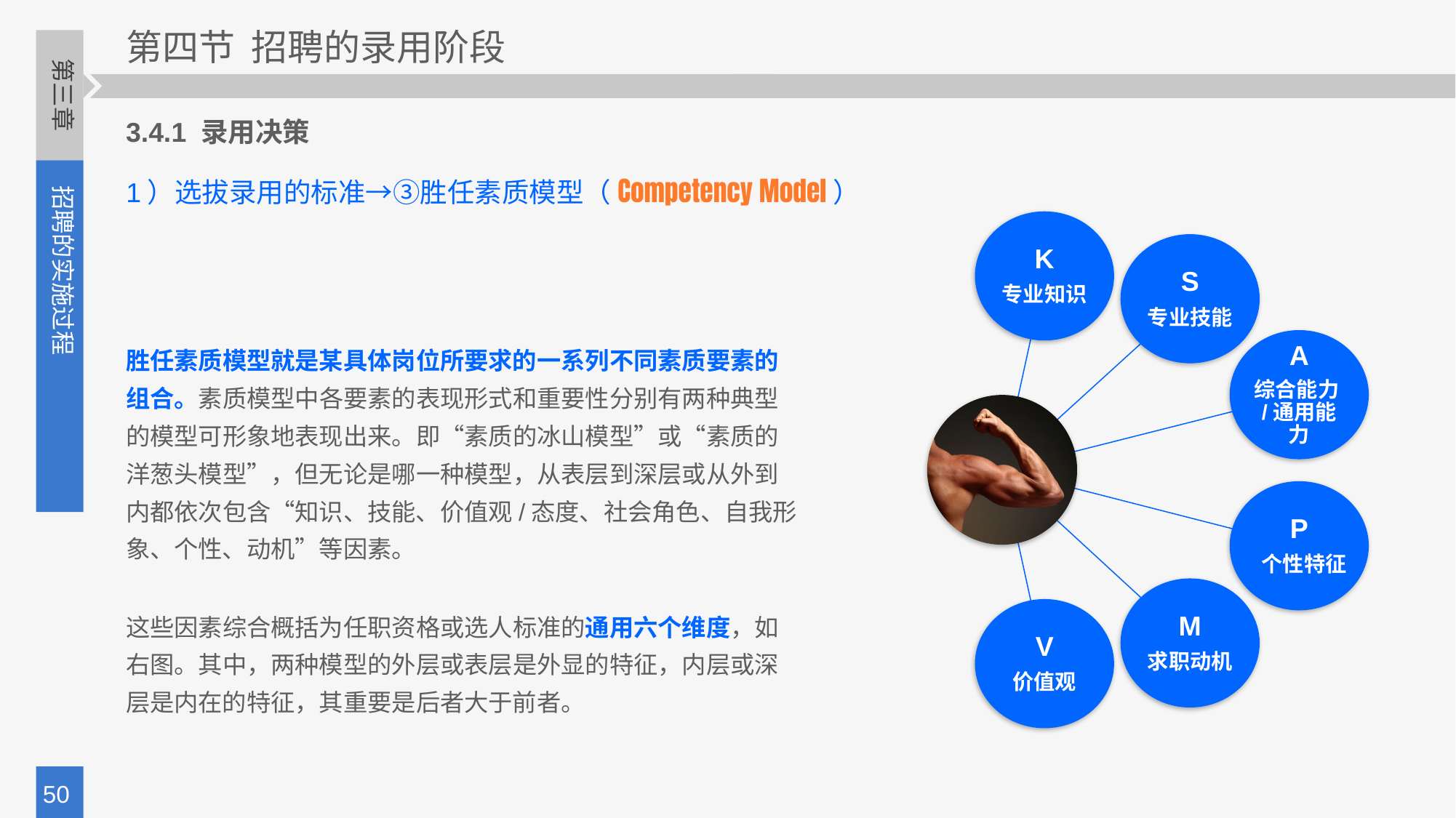

3.4.1 录用决策
1）选拔录用的标准→③胜任素质模型（Competency Model）
K
专业知识
S
专业技能
A
综合能力/通用能力
P
 个性特征
M
求职动机
V
价值观
胜任素质模型就是某具体岗位所要求的一系列不同素质要素的组合。素质模型中各要素的表现形式和重要性分别有两种典型的模型可形象地表现出来。即“素质的冰山模型”或“素质的洋葱头模型”，但无论是哪一种模型，从表层到深层或从外到内都依次包含“知识、技能、价值观/态度、社会角色、自我形象、个性、动机”等因素。

这些因素综合概括为任职资格或选人标准的通用六个维度，如右图。其中，两种模型的外层或表层是外显的特征，内层或深层是内在的特征，其重要是后者大于前者。